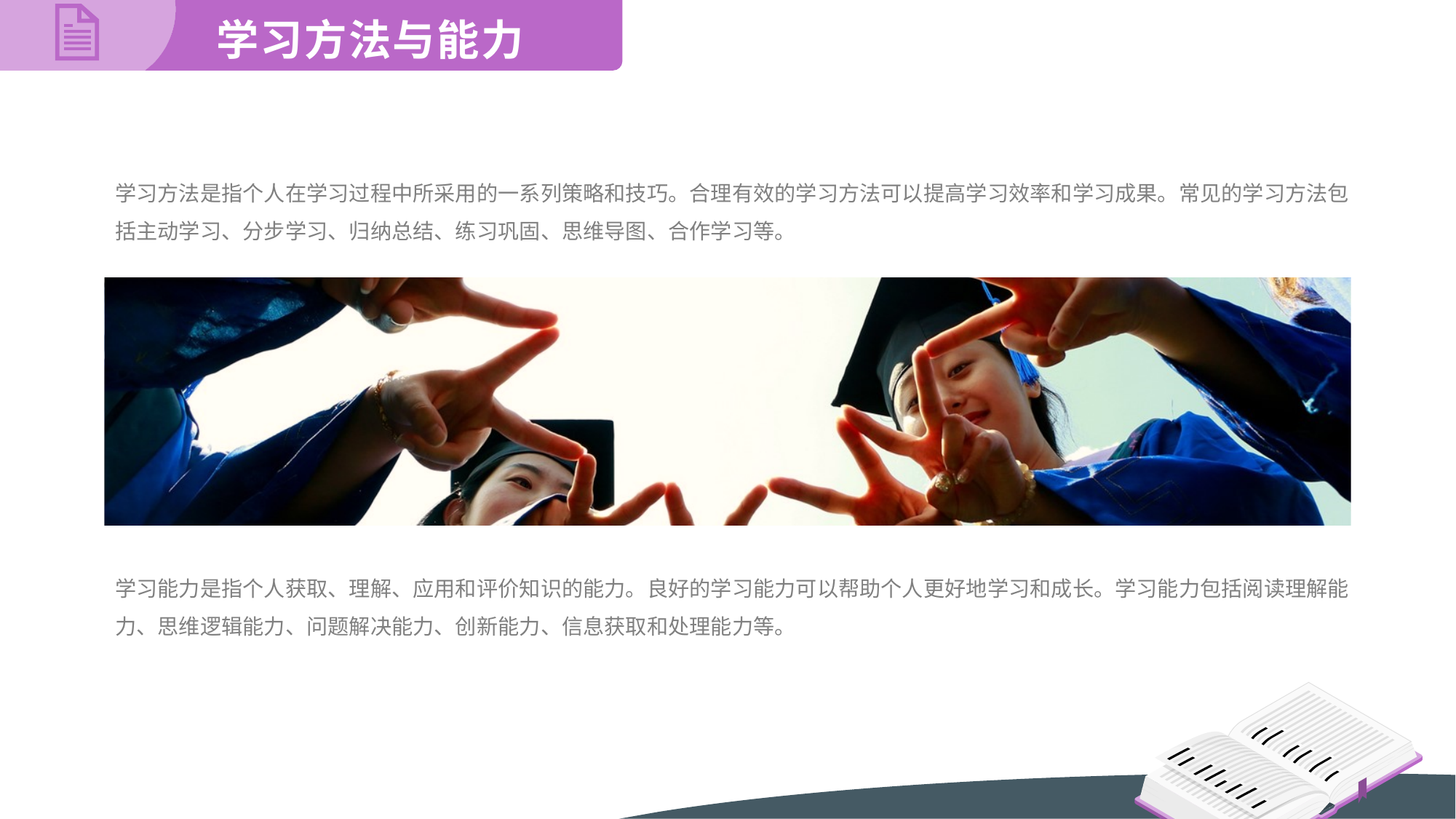

学习方法与能力

学习方法是指个人在学习过程中所采用的一系列策略和技巧。合理有效的学习方法可以提高学习效率和学习成果。常见的学习方法包括主动学习、分步学习、归纳总结、练习巩固、思维导图、合作学习等。

学习能力是指个人获取、理解、应用和评价知识的能力。良好的学习能力可以帮助个人更好地学习和成长。学习能力包括阅读理解能力、思维逻辑能力、问题解决能力、创新能力、信息获取和处理能力等。